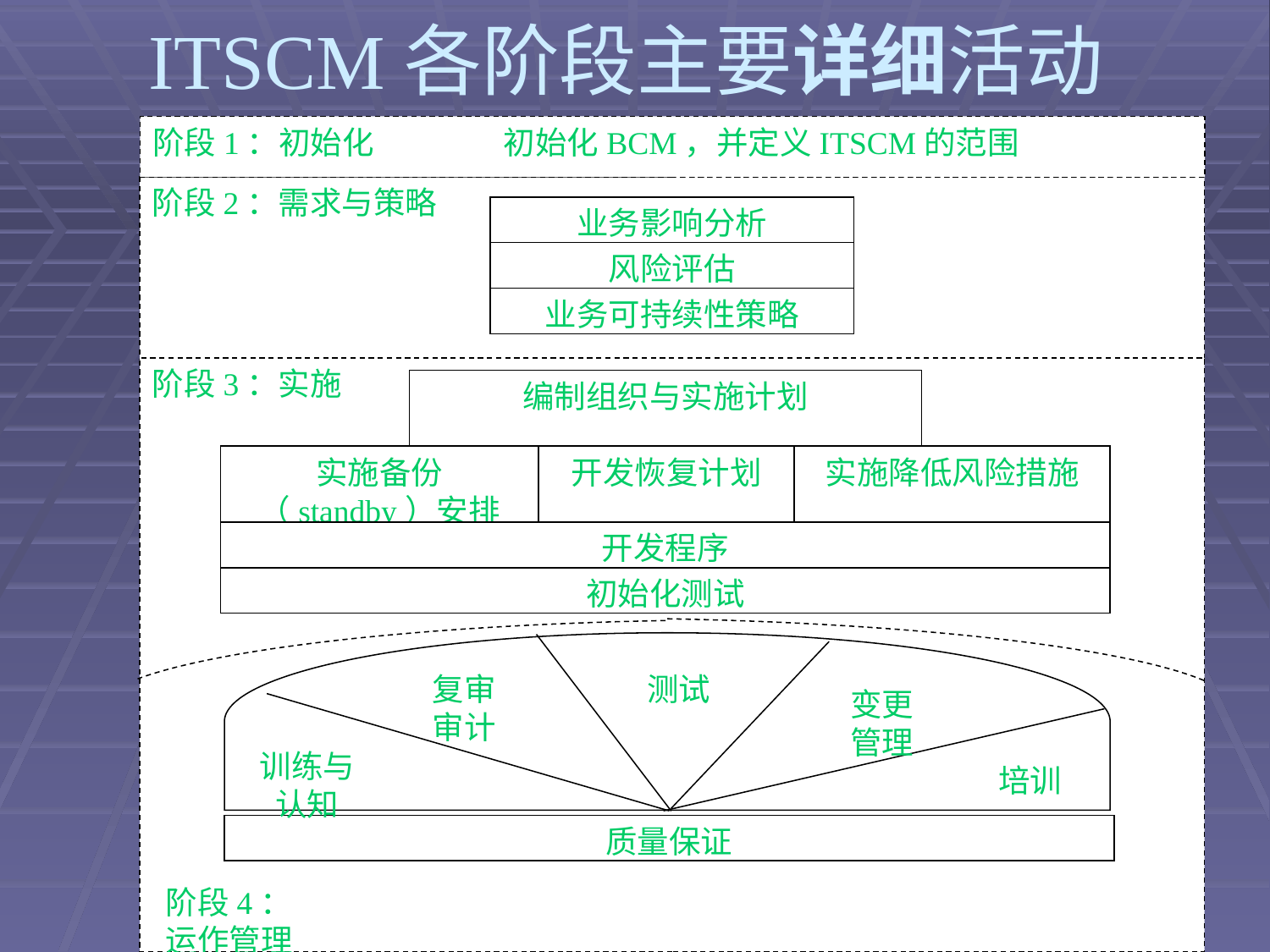

# ITSCM各阶段主要详细活动
阶段1：初始化                  初始化BCM，并定义ITSCM的范围
阶段2：需求与策略
业务影响分析
风险评估
业务可持续性策略
阶段3：实施
编制组织与实施计划

实施备份（standby）安排
开发恢复计划
实施降低风险措施
开发程序
初始化测试

复审
审计
测试
变更管理

训练与认知
培训
质量保证
阶段4：
运作管理